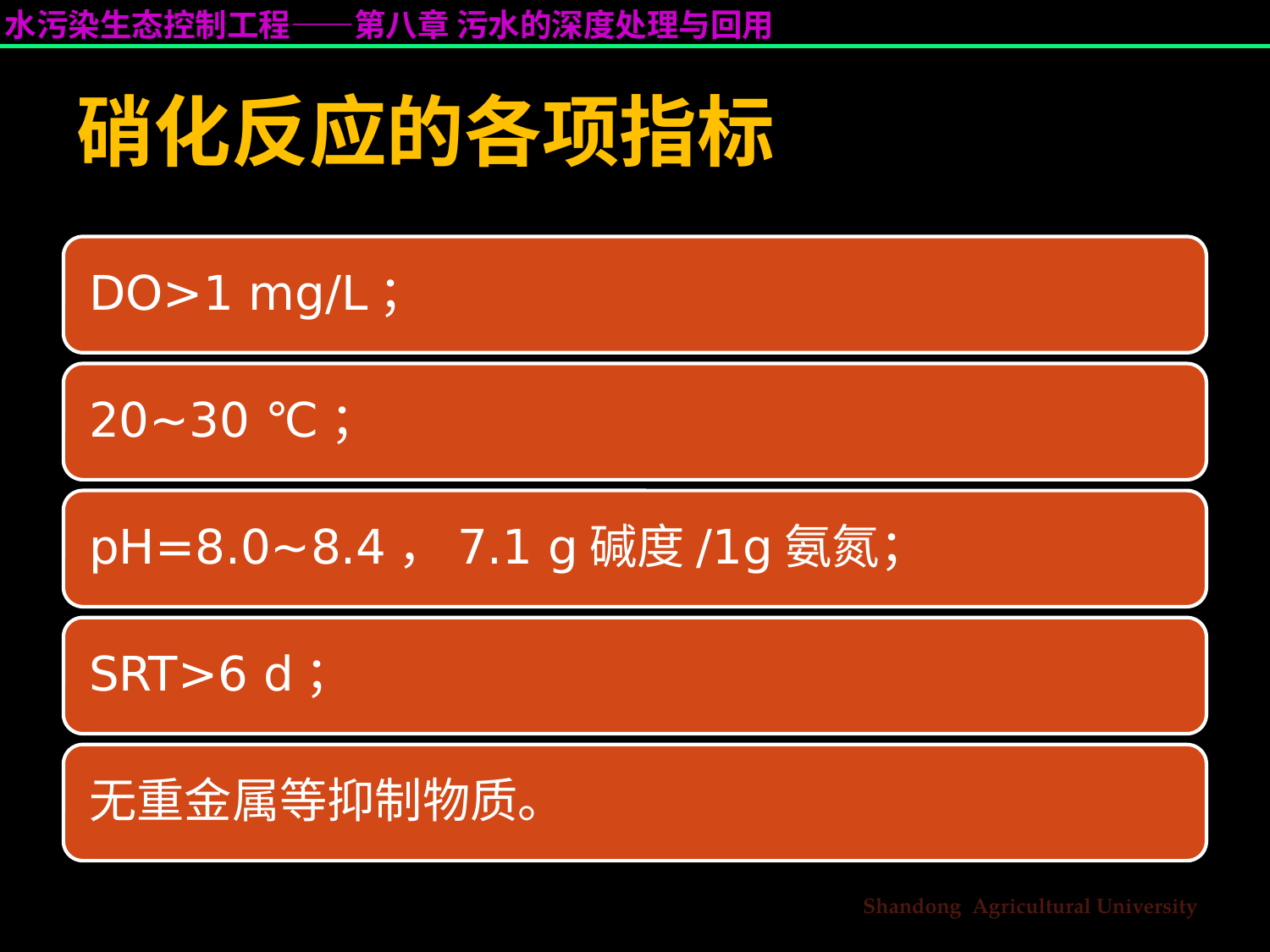

# 硝化反应的各项指标
DO>1 mg/L；
20~30 ℃；
pH=8.0~8.4，7.1 g碱度/1g氨氮；
SRT>6 d；
无重金属等抑制物质。